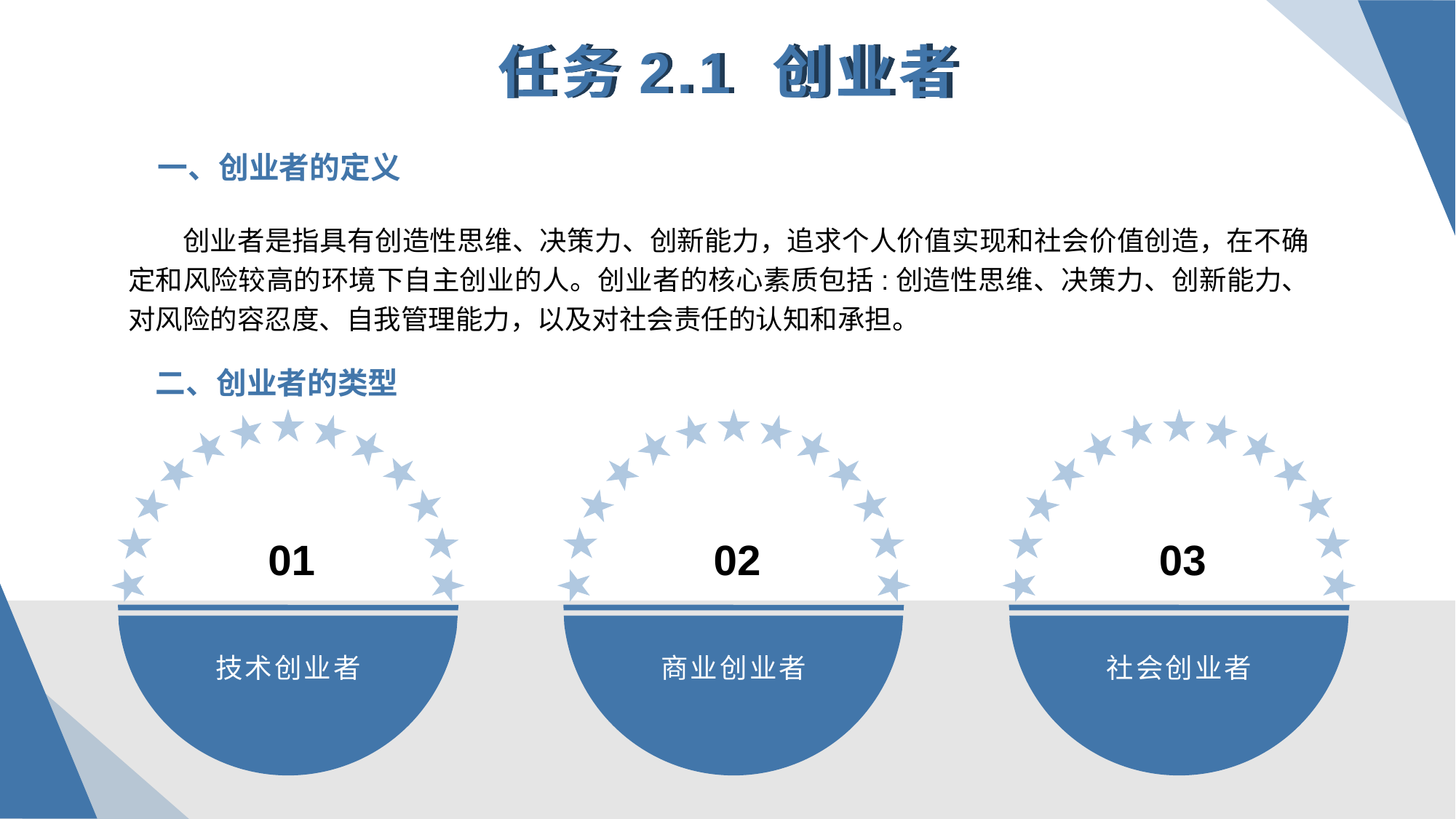

任务2.1 创业者
  一、创业者的定义
创业者是指具有创造性思维、决策力、创新能力，追求个人价值实现和社会价值创造，在不确定和风险较高的环境下自主创业的人。创业者的核心素质包括:创造性思维、决策力、创新能力、对风险的容忍度、自我管理能力，以及对社会责任的认知和承担。
  二、创业者的类型

01
02
03

技术创业者
商业创业者
社会创业者